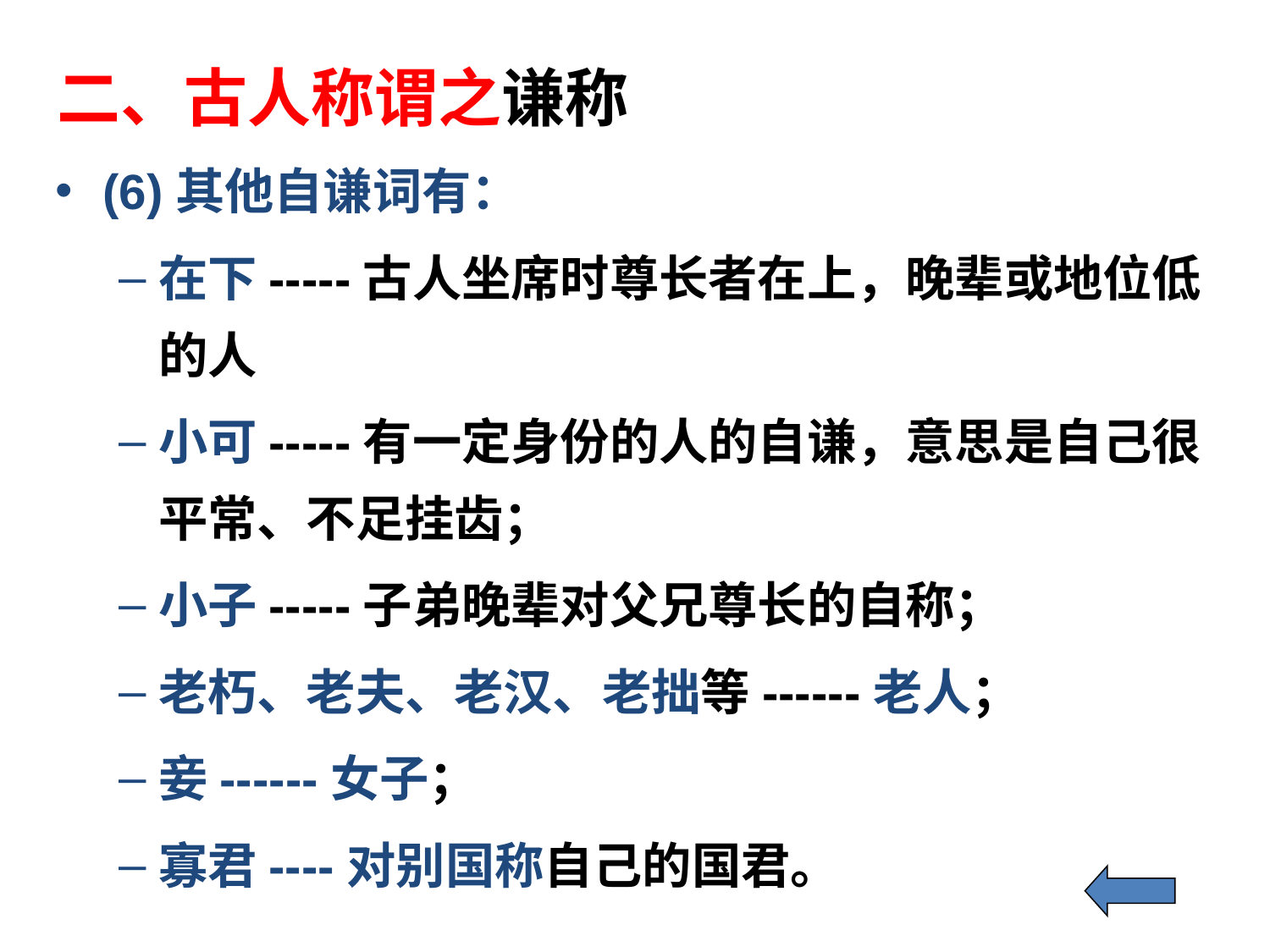

二、古人称谓之谦称
(6)其他自谦词有：
在下-----古人坐席时尊长者在上，晚辈或地位低的人
小可-----有一定身份的人的自谦，意思是自己很平常、不足挂齿；
小子-----子弟晚辈对父兄尊长的自称；
老朽、老夫、老汉、老拙等------老人；
妾------女子；
寡君----对别国称自己的国君。